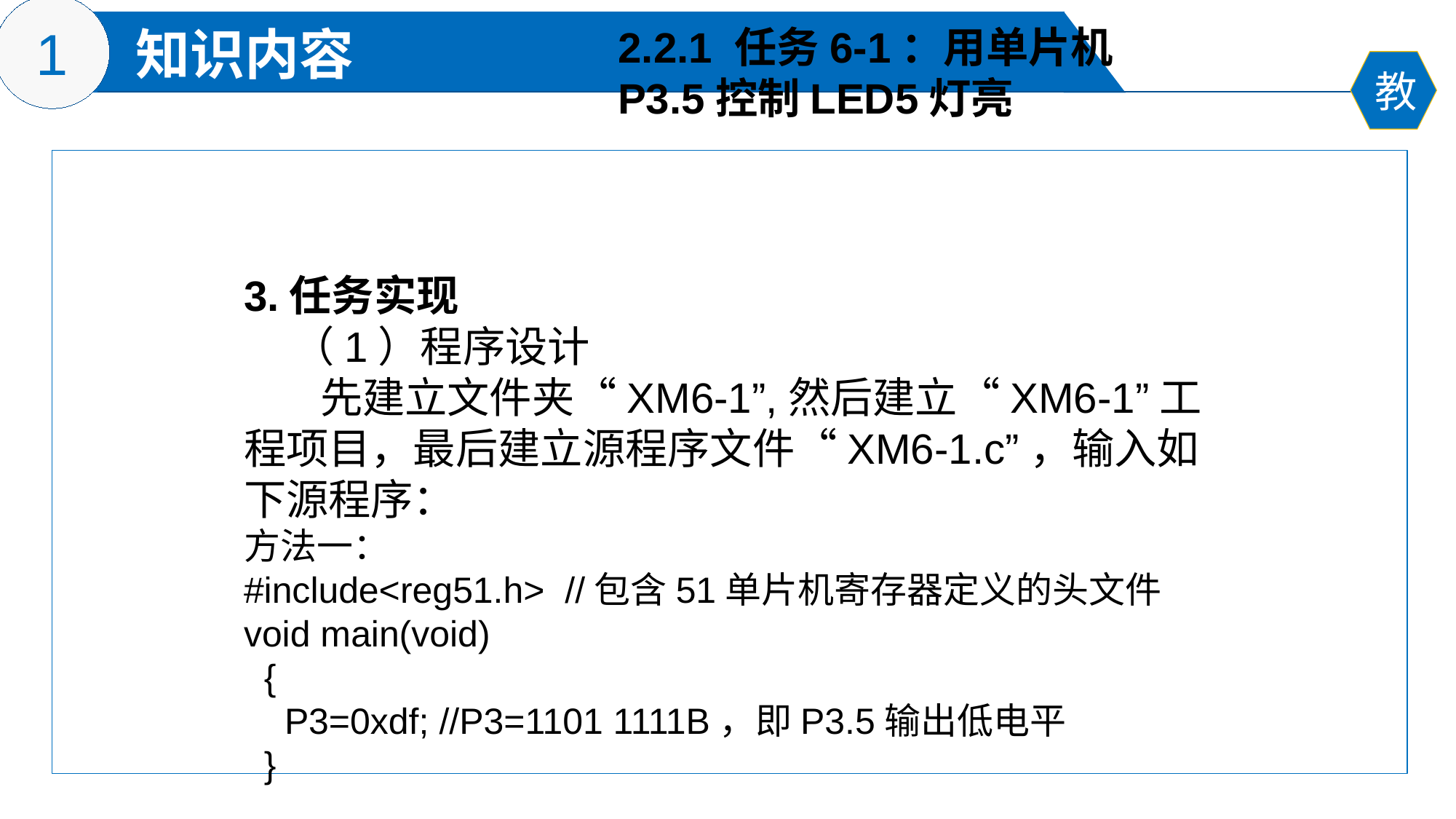

2.2.1 任务6-1：用单片机P3.5控制LED5灯亮
3.任务实现
    （1）程序设计
       先建立文件夹“XM6-1”,然后建立“XM6-1”工程项目，最后建立源程序文件“XM6-1.c”，输入如下源程序：
方法一：
#include<reg51.h>  //包含51单片机寄存器定义的头文件
void main(void)
  {
    P3=0xdf; //P3=1101 1111B，即P3.5输出低电平
  }